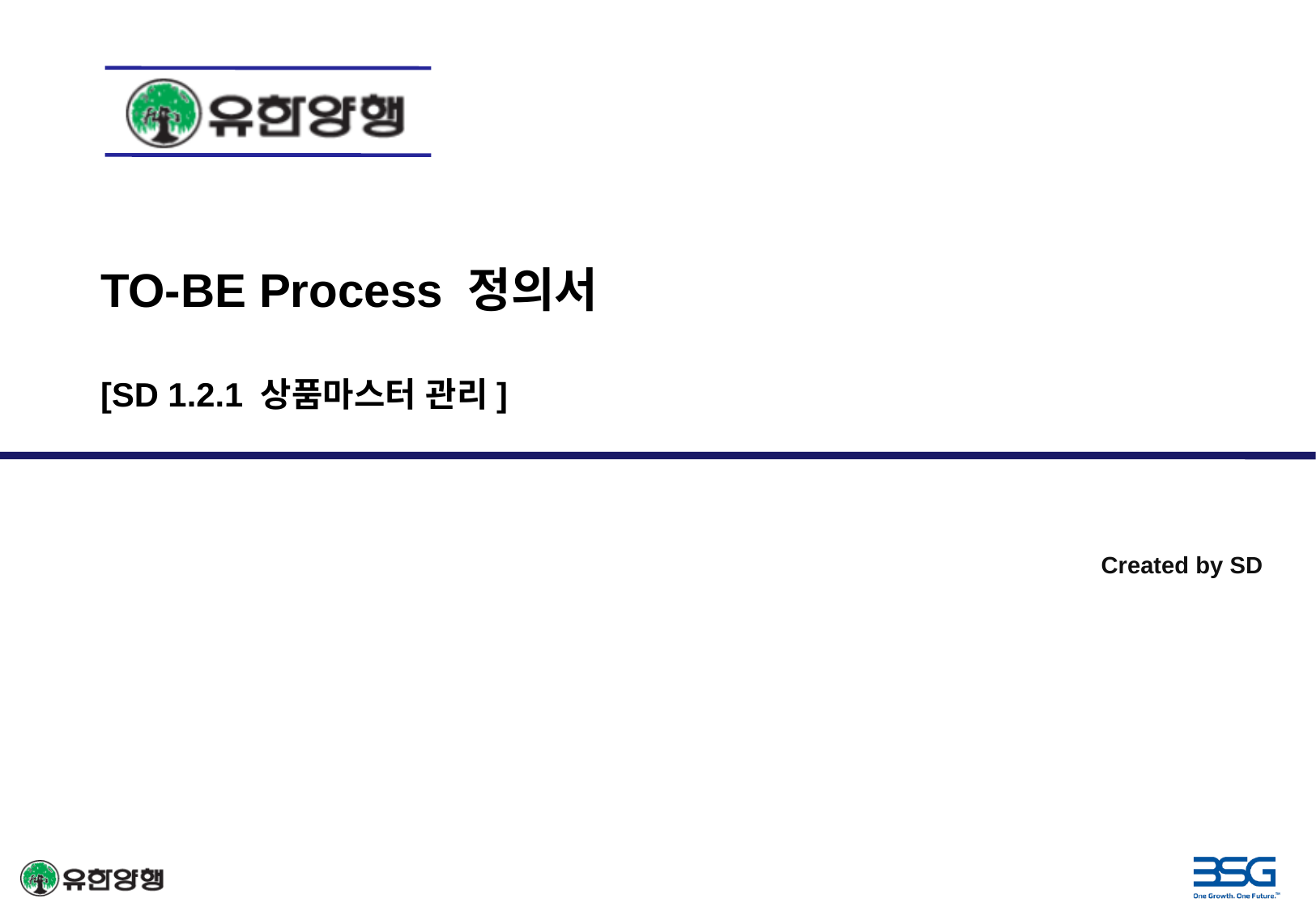

# TO-BE Process 정의서 [SD 1.2.1 상품마스터 관리]
Created by SD